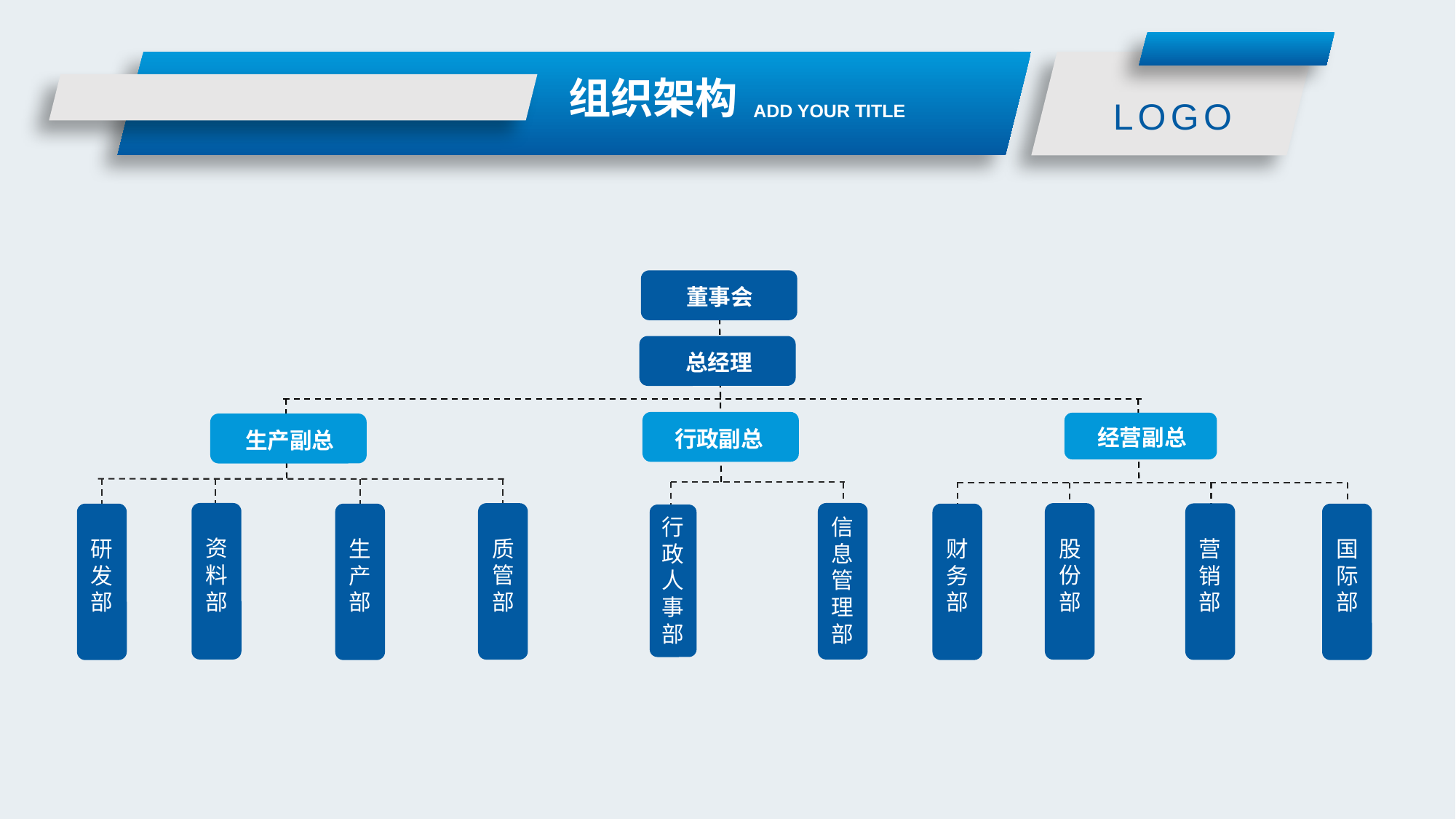

组织架构

LOGO
ADD YOUR TITLE

董事会

总经理

行政副总

经营副总

生产副总

信息管理部

资料部

质管部

股份部

营销部

研发部

生产部

财务部

国际部

行政人事部